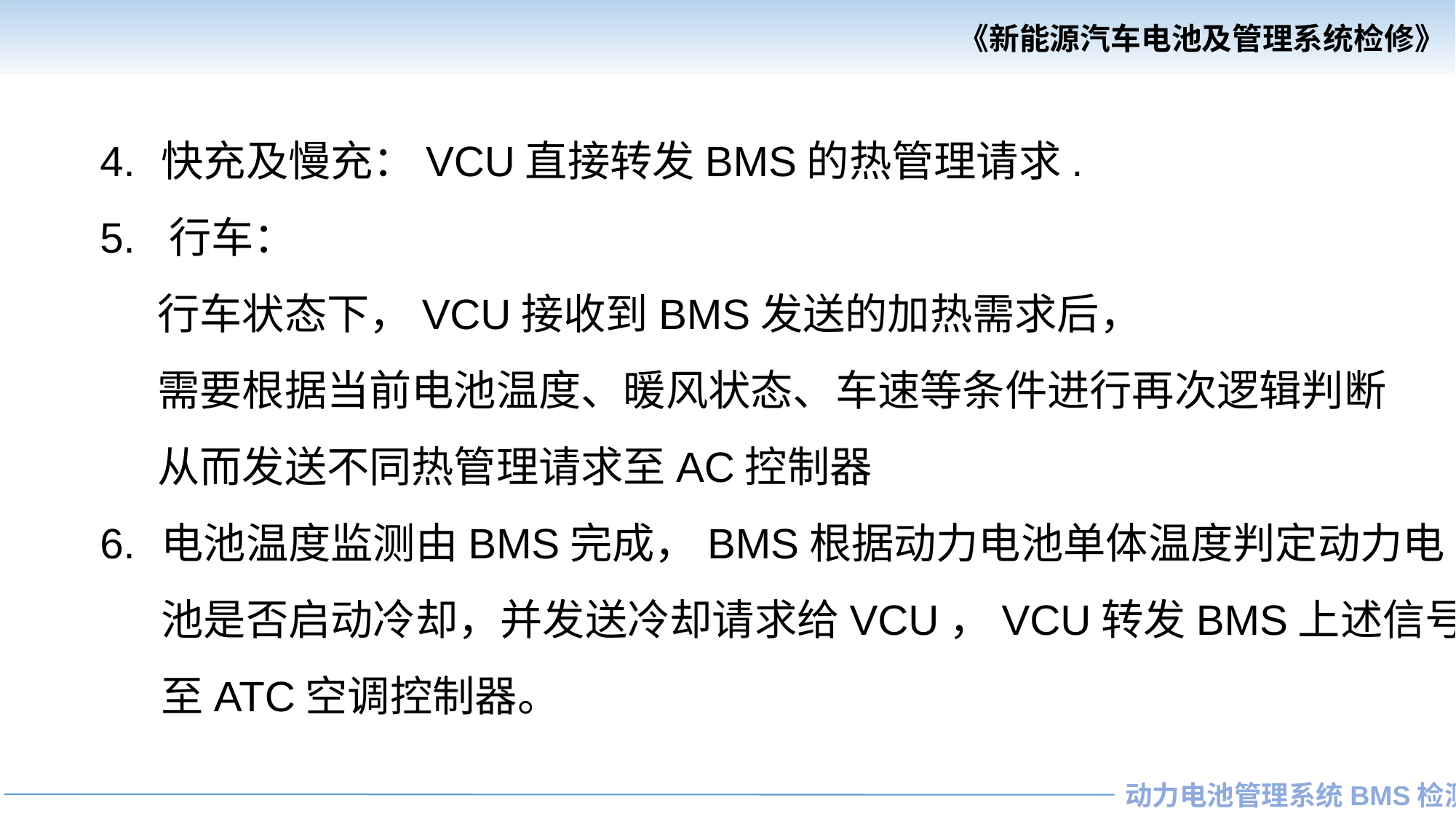

快充及慢充：VCU直接转发BMS的热管理请求.
5.  行车：
     行车状态下，VCU接收到BMS发送的加热需求后，
     需要根据当前电池温度、暖风状态、车速等条件进行再次逻辑判断
     从而发送不同热管理请求至AC控制器
电池温度监测由BMS完成，BMS根据动力电池单体温度判定动力电池是否启动冷却，并发送冷却请求给VCU，VCU转发BMS上述信号至ATC空调控制器。